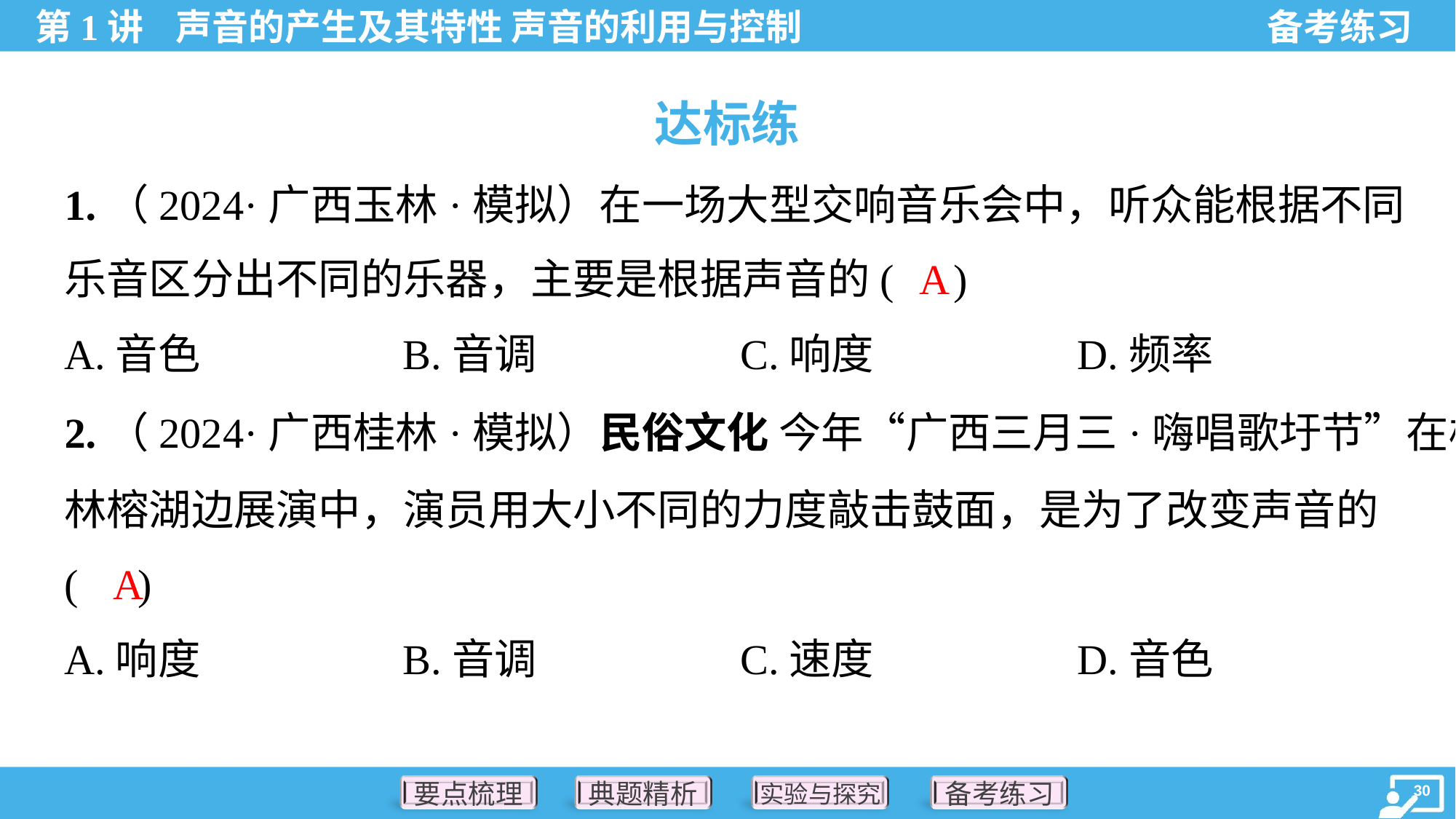

达标练
1.（2024·广西玉林·模拟）在一场大型交响音乐会中，听众能根据不同
乐音区分出不同的乐器，主要是根据声音的(     )
A
A.音色	B.音调	C.响度	D.频率
2.（2024·广西桂林·模拟）民俗文化 今年“广西三月三·嗨唱歌圩节”在桂
林榕湖边展演中，演员用大小不同的力度敲击鼓面，是为了改变声音的
(     )
A
A.响度	B.音调	C.速度	D.音色